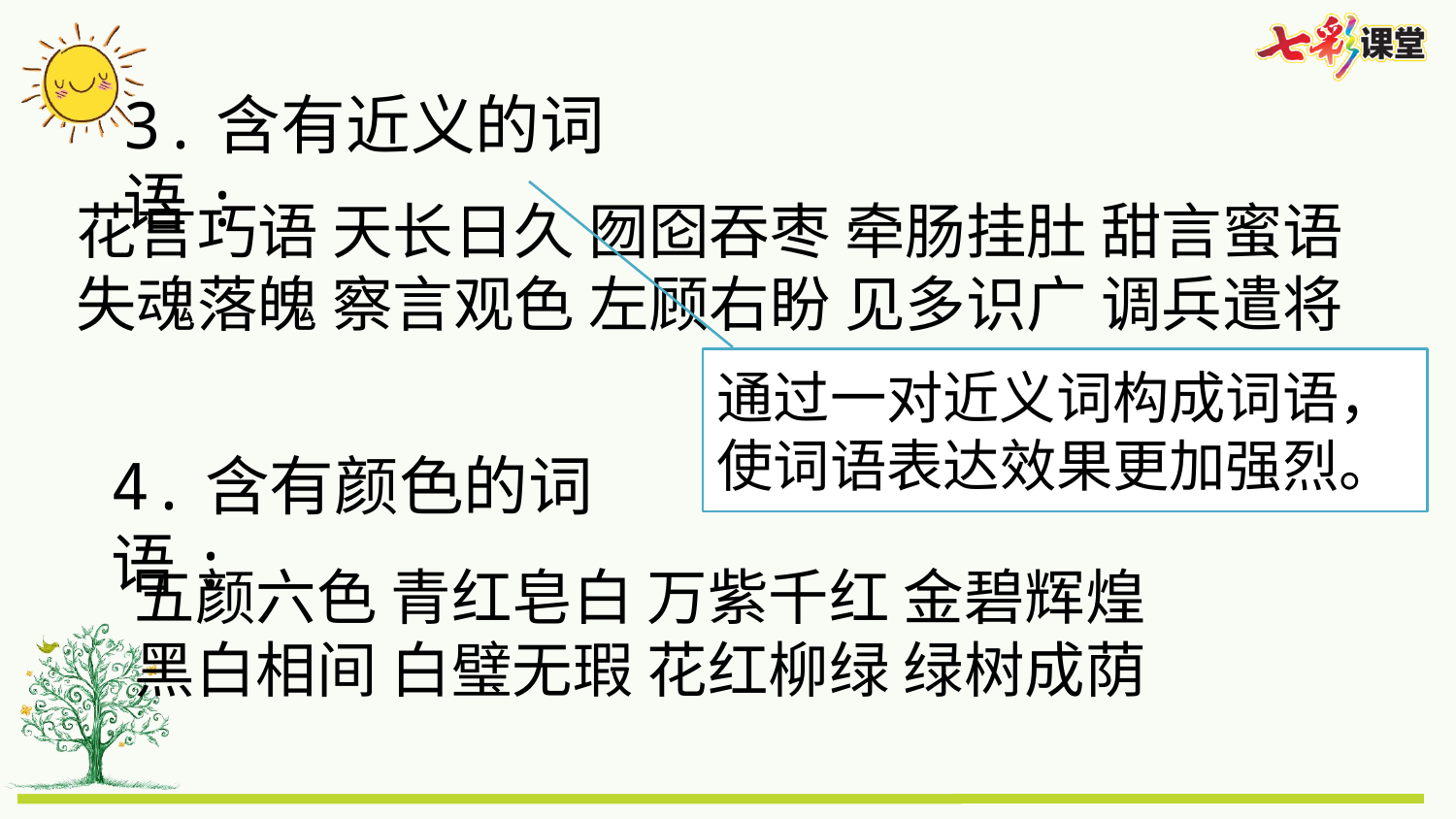

3.含有近义的词语:
花言巧语 天长日久 囫囵吞枣 牵肠挂肚 甜言蜜语
失魂落魄 察言观色 左顾右盼 见多识广 调兵遣将
通过一对近义词构成词语，使词语表达效果更加强烈。
4.含有颜色的词语:
五颜六色 青红皂白 万紫千红 金碧辉煌
黑白相间 白璧无瑕 花红柳绿 绿树成荫